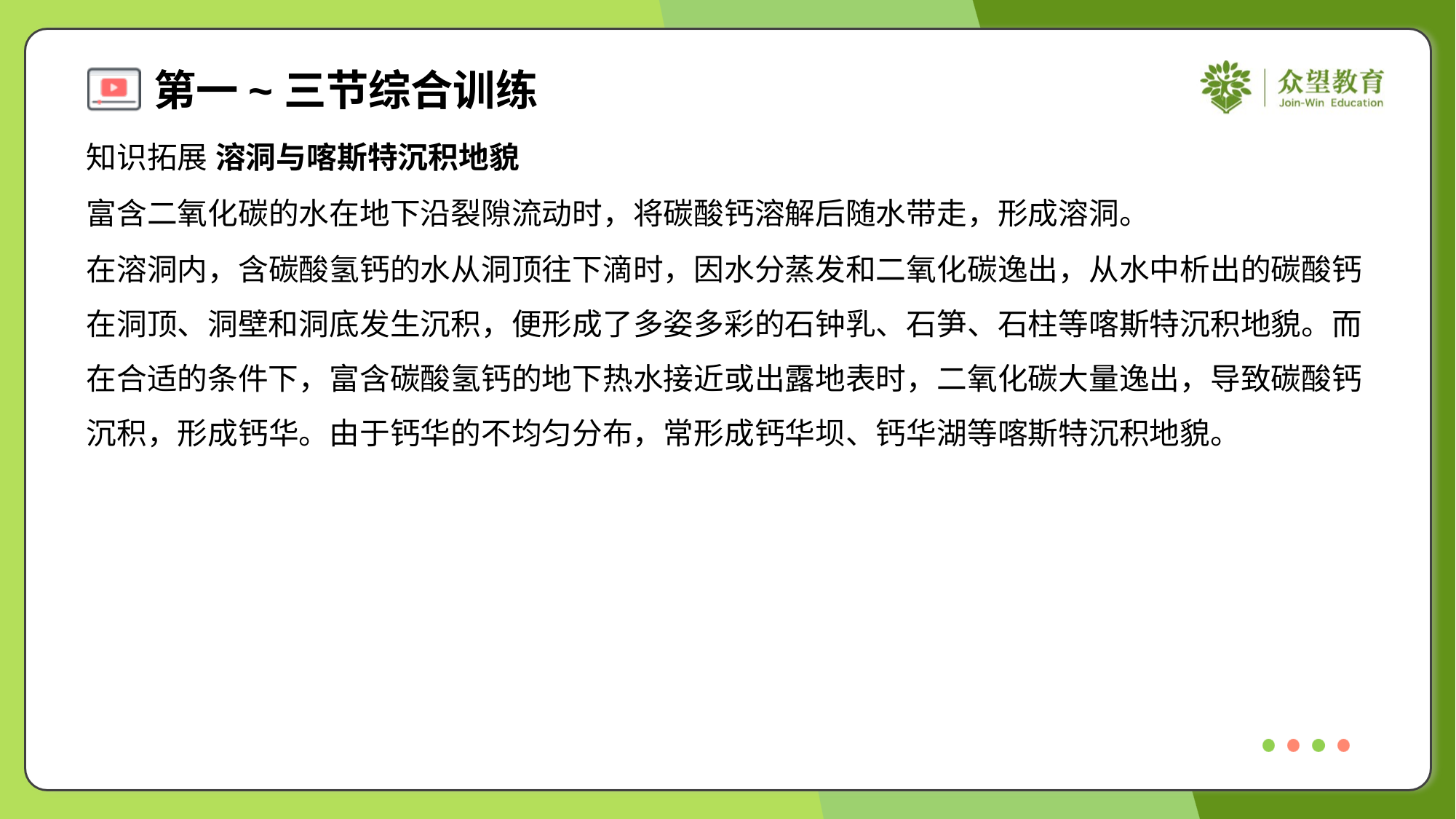

知识拓展 溶洞与喀斯特沉积地貌
富含二氧化碳的水在地下沿裂隙流动时，将碳酸钙溶解后随水带走，形成溶洞。
在溶洞内，含碳酸氢钙的水从洞顶往下滴时，因水分蒸发和二氧化碳逸出，从水中析出的碳酸钙
在洞顶、洞壁和洞底发生沉积，便形成了多姿多彩的石钟乳、石笋、石柱等喀斯特沉积地貌。而
在合适的条件下，富含碳酸氢钙的地下热水接近或出露地表时，二氧化碳大量逸出，导致碳酸钙
沉积，形成钙华。由于钙华的不均匀分布，常形成钙华坝、钙华湖等喀斯特沉积地貌。